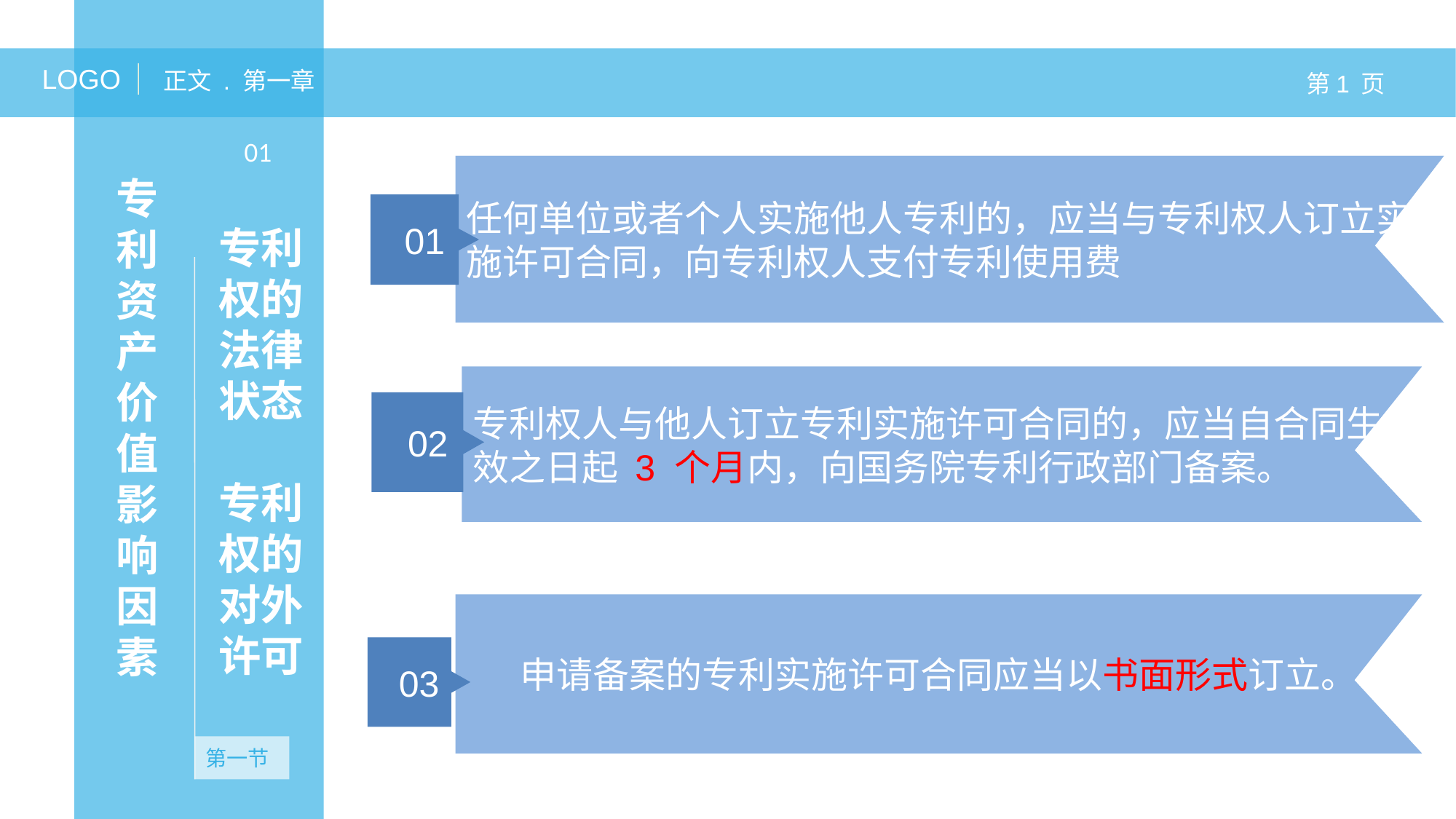

LOGO
正文 . 第一章

第1 页
专利资产价值影响因素
01
任何单位或者个人实施他人专利的，应当与专利权人订立实施许可合同，向专利权人支付专利使用费
01
专利权的法律状态

专利权的对外许可

专利权人与他人订立专利实施许可合同的，应当自合同生效之日起 3 个月内，向国务院专利行政部门备案。
02
无资产
申请备案的专利实施许可合同应当以书面形式订立。
03
第一节